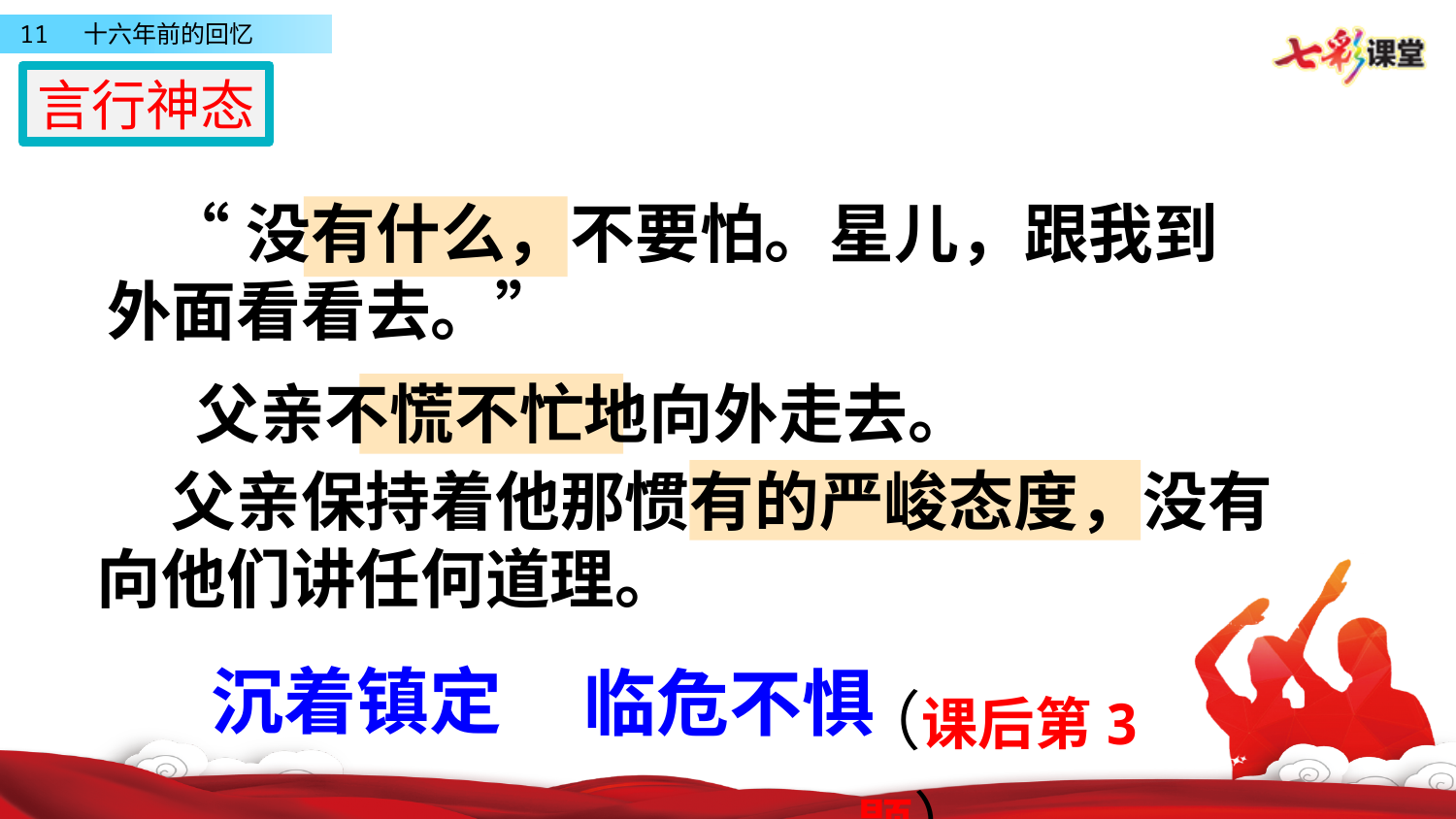

言行神态
    “没有什么，不要怕。星儿，跟我到外面看看去。”

   父亲不慌不忙地向外走去。

    父亲保持着他那惯有的严峻态度，没有向他们讲任何道理。

沉着镇定
（课后第3题）
临危不惧